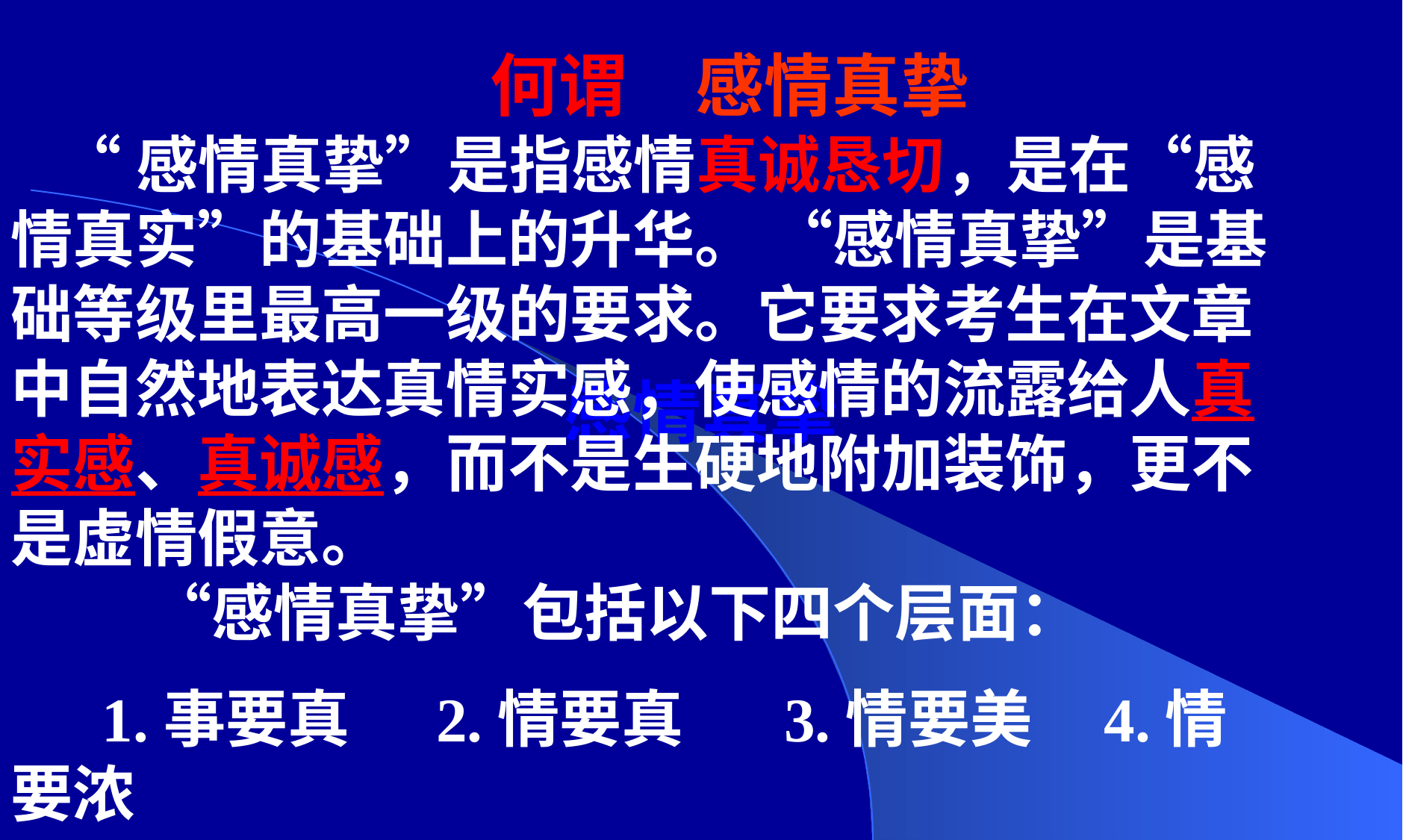

何谓“感情真挚”？
     “感情真挚”是指感情真诚恳切，是在“感情真实”的基础上的升华。 “感情真挚”是基础等级里最高一级的要求。它要求考生在文章中自然地表达真情实感，使感情的流露给人真实感、真诚感，而不是生硬地附加装饰，更不是虚情假意。
　　 “感情真挚”包括以下四个层面：
　 1.事要真     2.情要真      3.情要美    4.情要浓

感情真挚